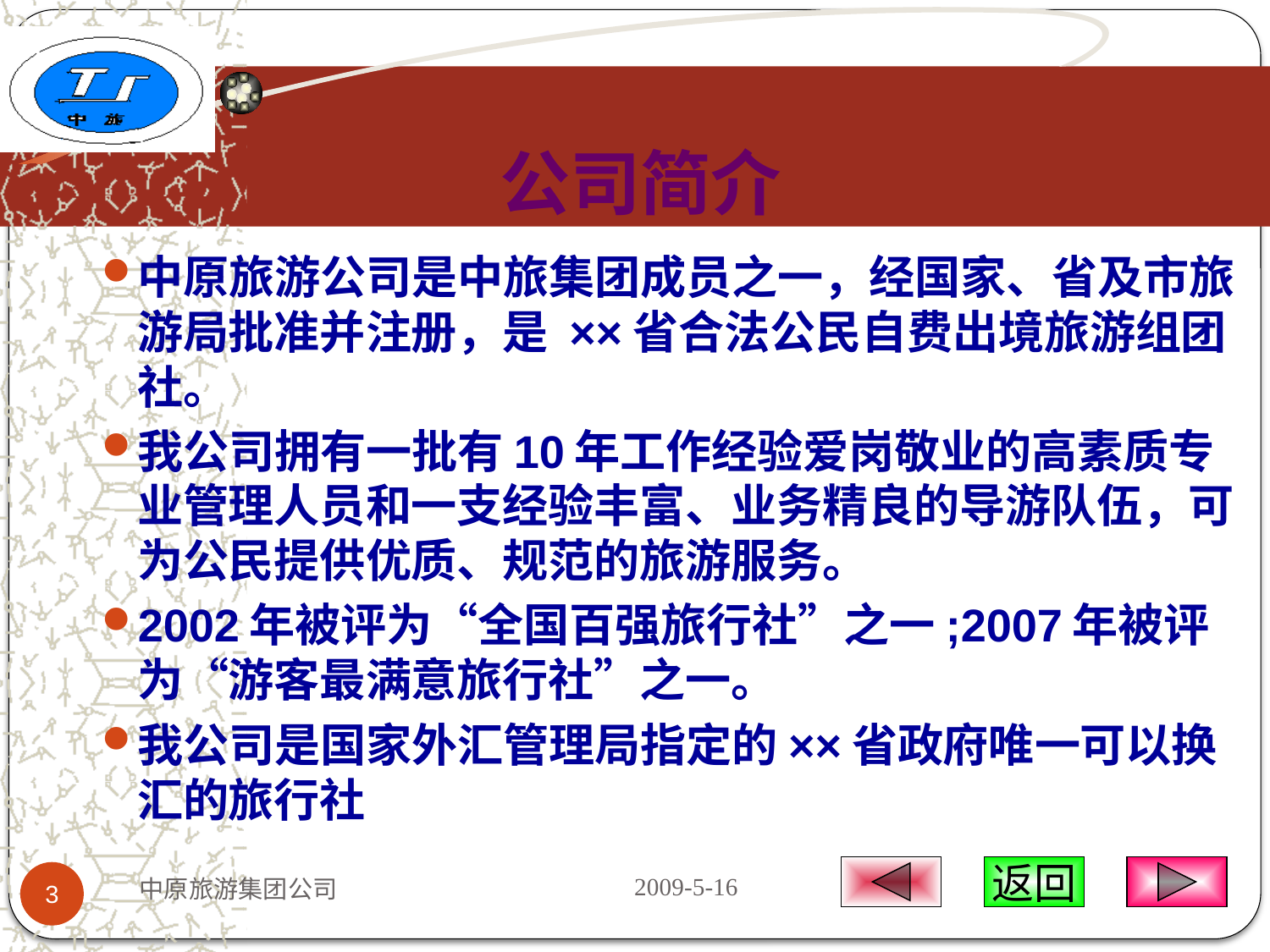

# 公司简介
中原旅游公司是中旅集团成员之一，经国家、省及市旅游局批准并注册，是 ××省合法公民自费出境旅游组团社。
我公司拥有一批有10年工作经验爱岗敬业的高素质专业管理人员和一支经验丰富、业务精良的导游队伍，可为公民提供优质、规范的旅游服务。
2002年被评为“全国百强旅行社”之一;2007年被评为“游客最满意旅行社”之一。
我公司是国家外汇管理局指定的××省政府唯一可以换汇的旅行社
2009-5-16
中原旅游集团公司

返回

3